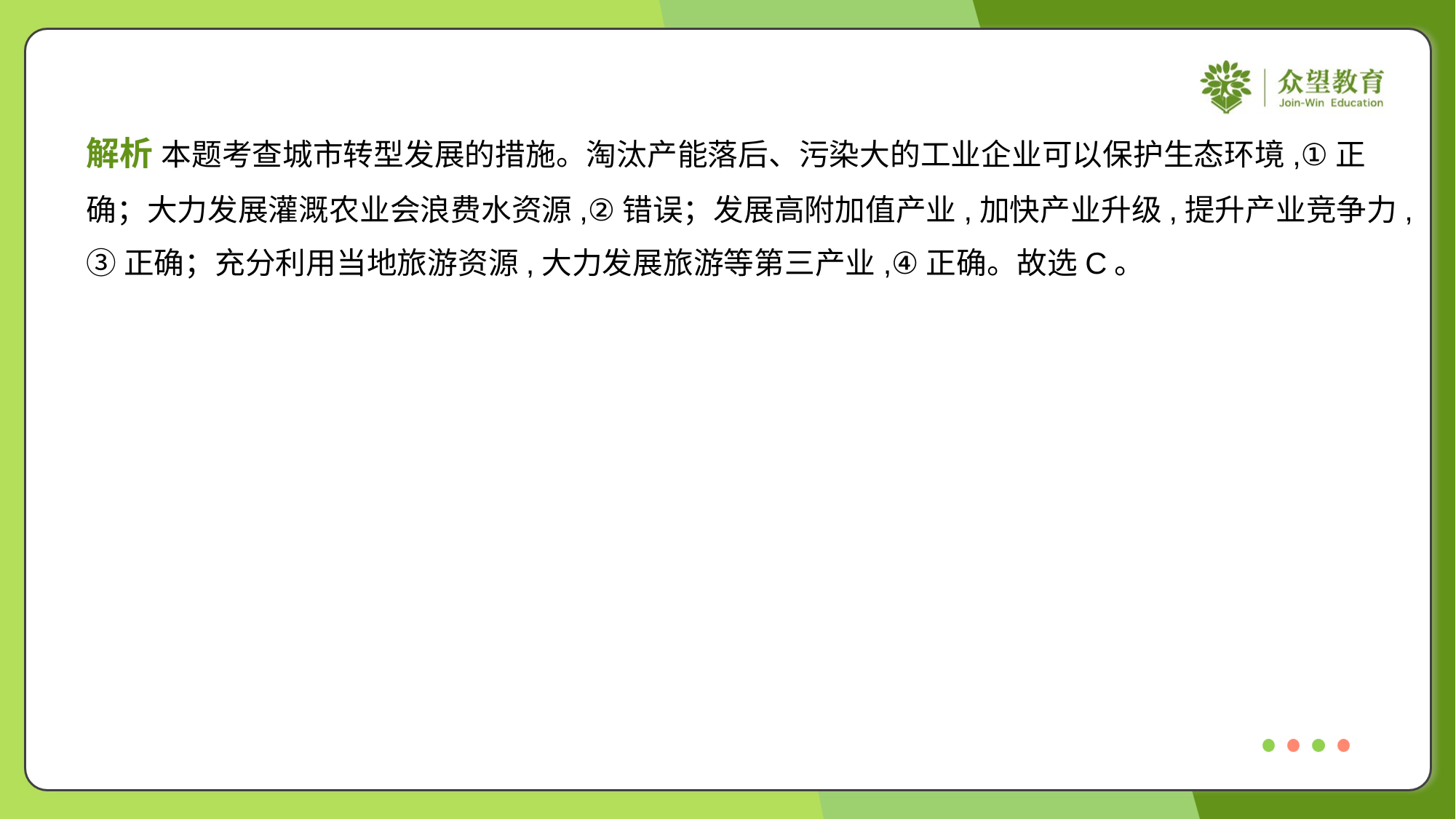

解析 本题考查城市转型发展的措施。淘汰产能落后、污染大的工业企业可以保护生态环境,①正
确；大力发展灌溉农业会浪费水资源,②错误；发展高附加值产业,加快产业升级,提升产业竞争力,
③正确；充分利用当地旅游资源,大力发展旅游等第三产业,④正确。故选C。